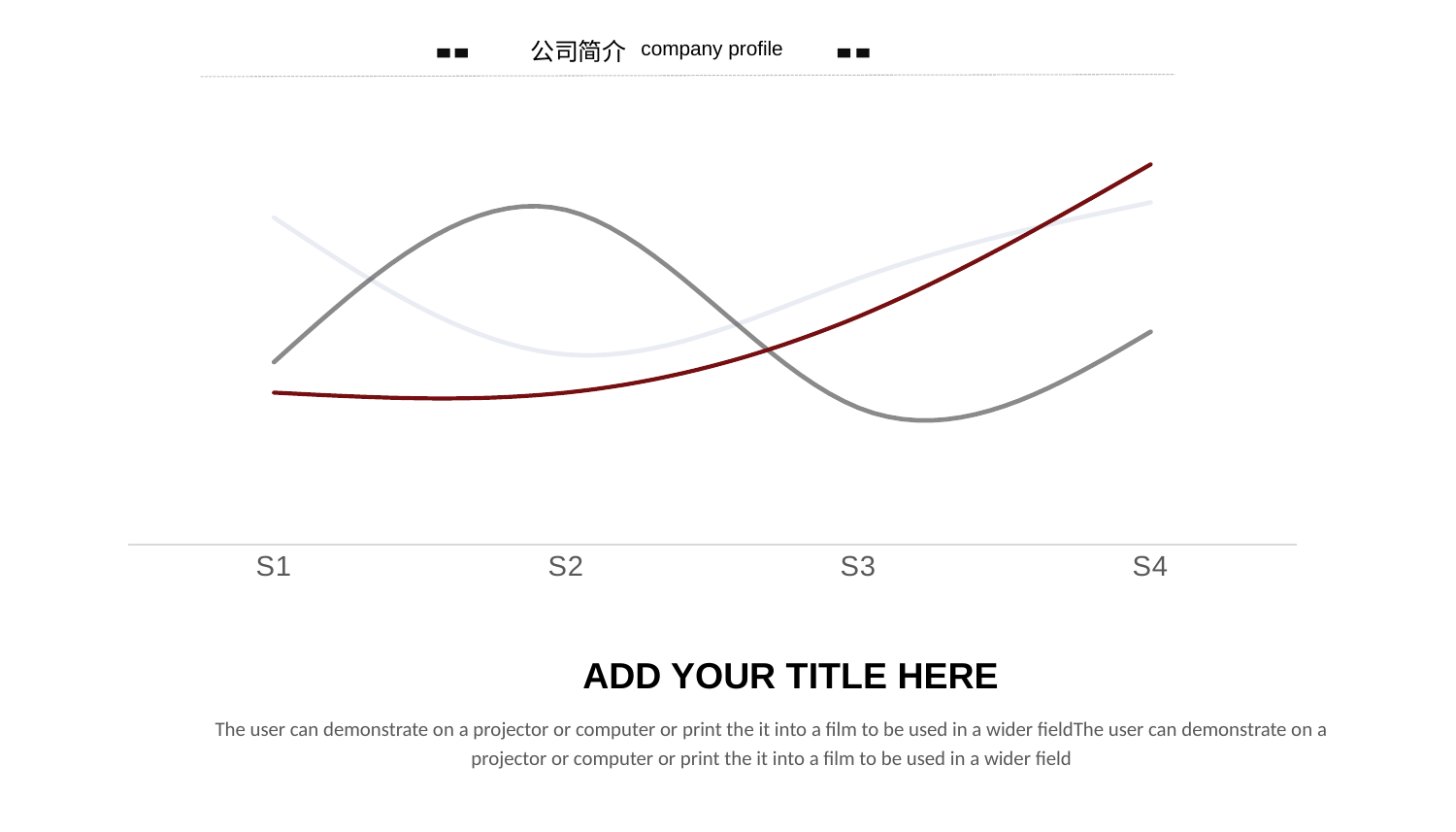

公司简介
company profile

### Chart

| Category | T1 | T2 | T3 |
|---|---|---|---|
| S1 | 4.3 | 2.4 | 2.0 |
| S2 | 2.5 | 4.4 | 2.0 |
| S3 | 3.5 | 1.8 | 3.0 |
| S4 | 4.5 | 2.8 | 5.0 |
ADD YOUR TITLE HERE
The user can demonstrate on a projector or computer or print the it into a film to be used in a wider fieldThe user can demonstrate on a projector or computer or print the it into a film to be used in a wider field